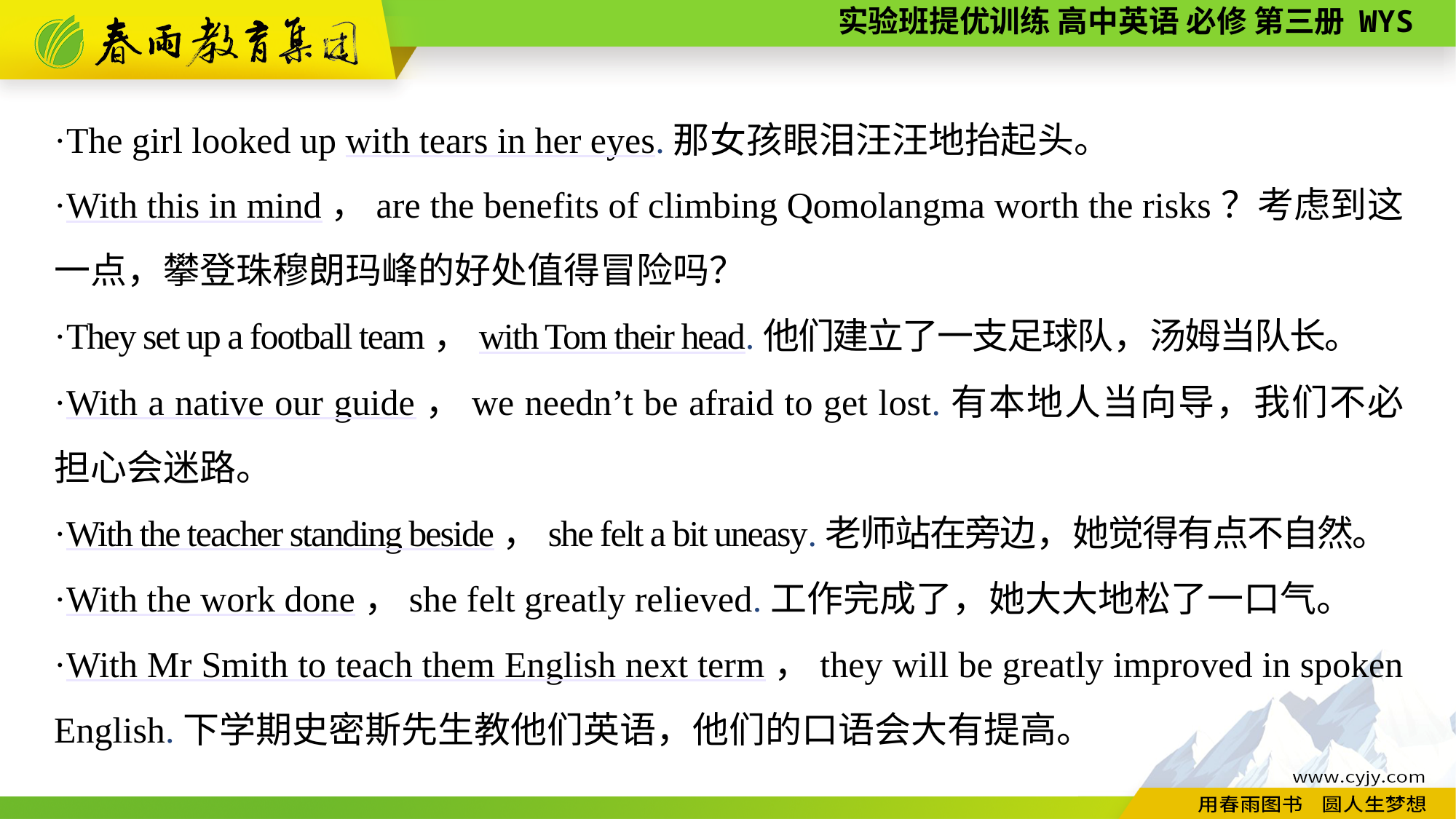

·The girl looked up with tears in her eyes.那女孩眼泪汪汪地抬起头。
·With this in mind，are the benefits of climbing Qomolangma worth the risks？考虑到这一点，攀登珠穆朗玛峰的好处值得冒险吗？
·They set up a football team，with Tom their head.他们建立了一支足球队，汤姆当队长。
·With a native our guide，we needn’t be afraid to get lost.有本地人当向导，我们不必担心会迷路。
·With the teacher standing beside，she felt a bit uneasy.老师站在旁边，她觉得有点不自然。
·With the work done，she felt greatly relieved.工作完成了，她大大地松了一口气。
·With Mr Smith to teach them English next term，they will be greatly improved in spoken English.下学期史密斯先生教他们英语，他们的口语会大有提高。